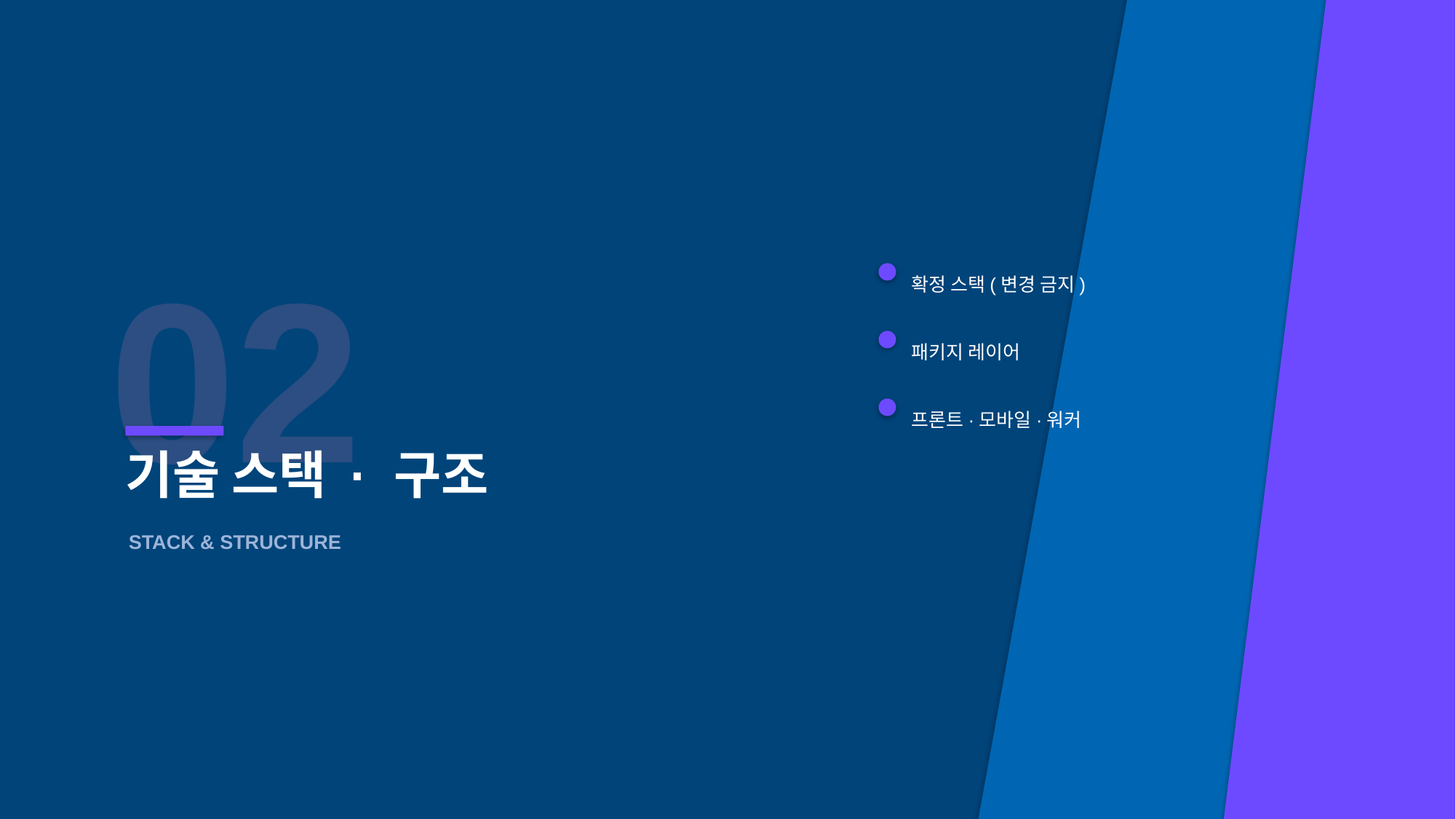

02
확정 스택(변경 금지)

패키지 레이어

프론트·모바일·워커

기술 스택 · 구조
STACK & STRUCTURE